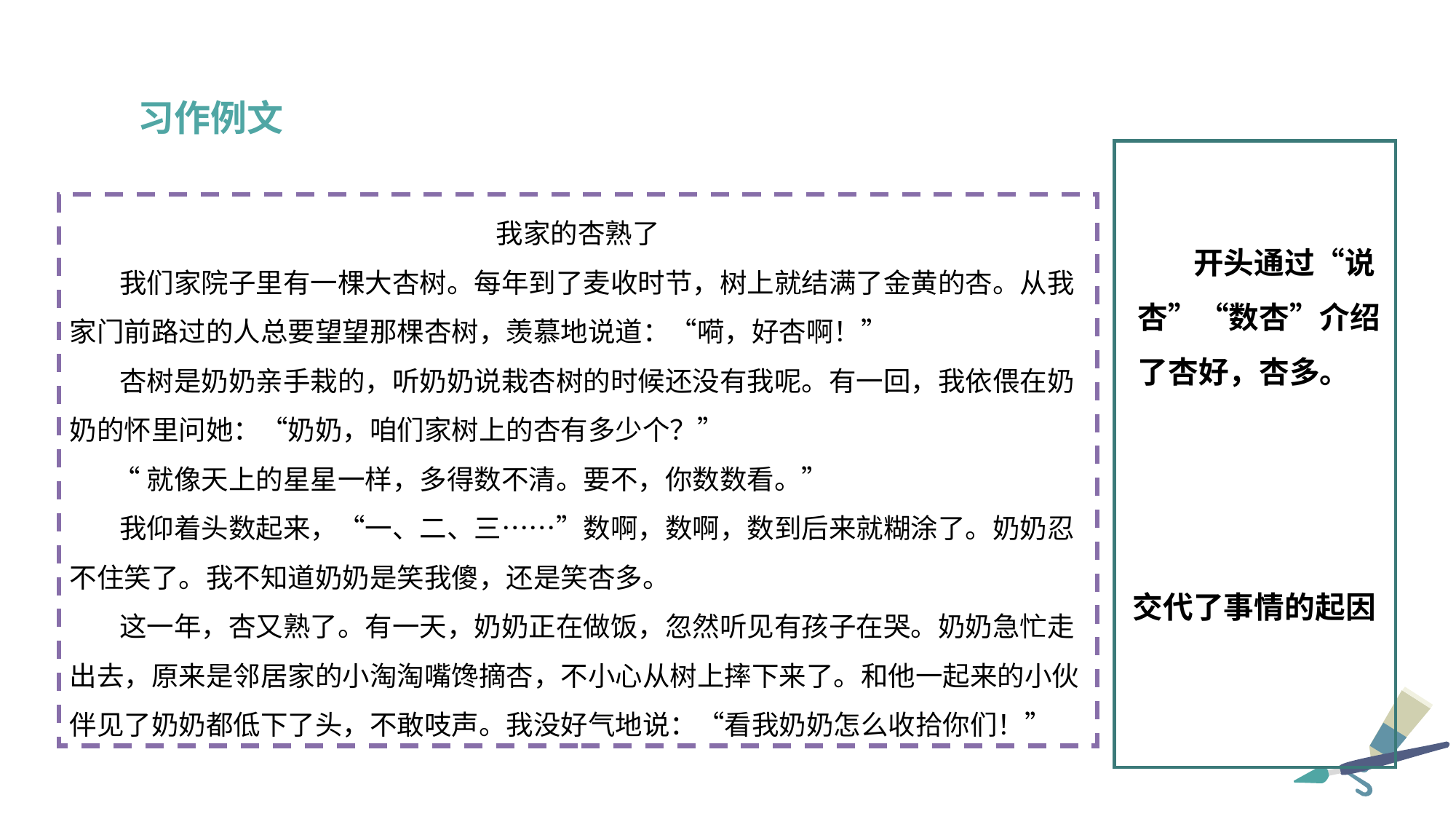

习作例文

我家的杏熟了
       我们家院子里有一棵大杏树。每年到了麦收时节，树上就结满了金黄的杏。从我家门前路过的人总要望望那棵杏树，羡慕地说道：“嗬，好杏啊！”
       杏树是奶奶亲手栽的，听奶奶说栽杏树的时候还没有我呢。有一回，我依偎在奶奶的怀里问她：“奶奶，咱们家树上的杏有多少个？”
       “就像天上的星星一样，多得数不清。要不，你数数看。”
       我仰着头数起来，“一、二、三……”数啊，数啊，数到后来就糊涂了。奶奶忍不住笑了。我不知道奶奶是笑我傻，还是笑杏多。
       这一年，杏又熟了。有一天，奶奶正在做饭，忽然听见有孩子在哭。奶奶急忙走出去，原来是邻居家的小淘淘嘴馋摘杏，不小心从树上摔下来了。和他一起来的小伙伴见了奶奶都低下了头，不敢吱声。我没好气地说：“看我奶奶怎么收拾你们！”
       开头通过“说杏”“数杏”介绍了杏好，杏多。
交代了事情的起因